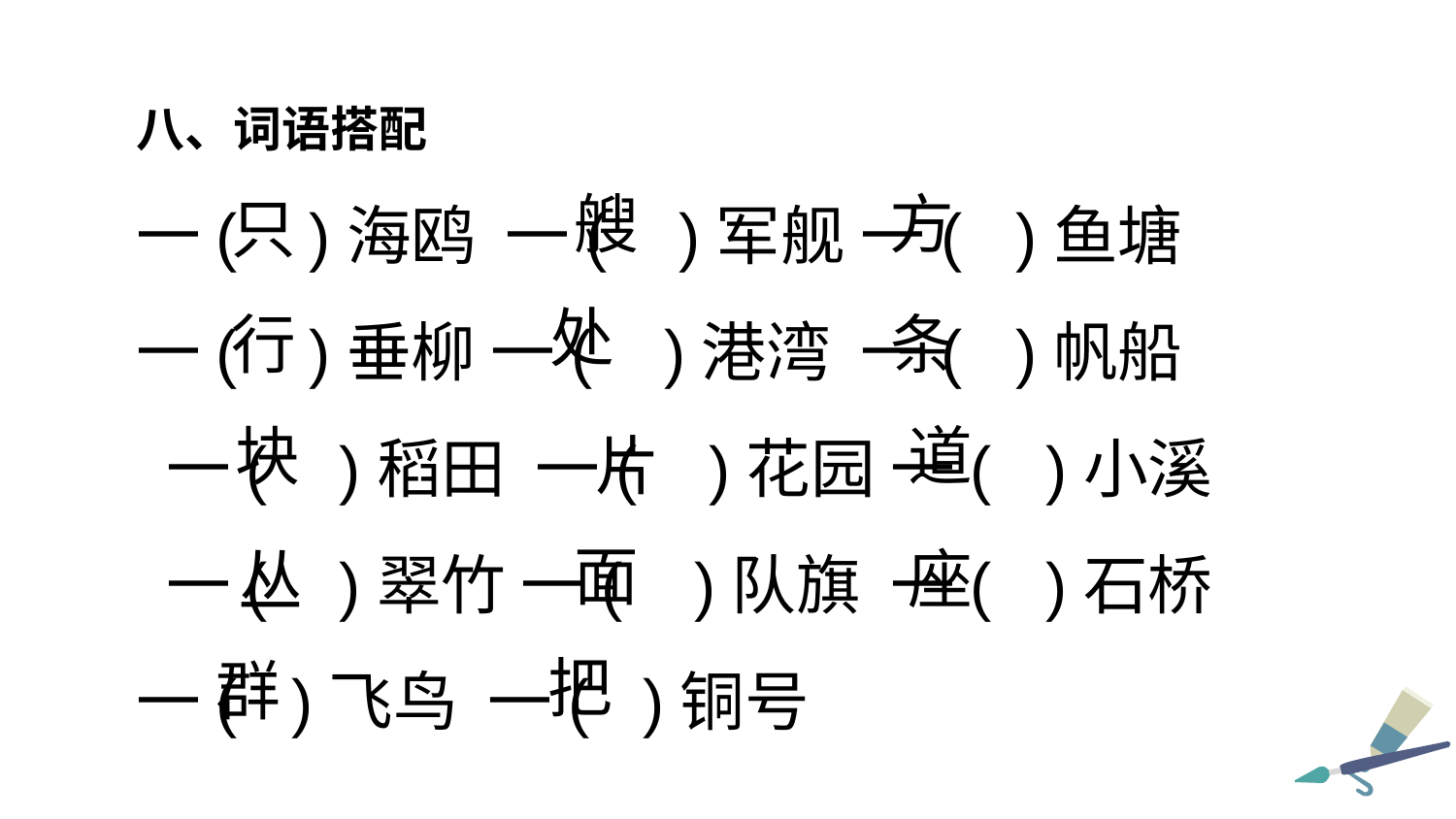

八、词语搭配
一(    )海鸥  一(    )军舰 一(   )鱼塘
一(    )垂柳 一(    )港湾  一(   )帆船
 一(    )稻田  一(    )花园 一(   )小溪
 一(    )翠竹 一(    )队旗  一(   )石桥
一(   )飞鸟  一(   )铜号
艘
方
只
处
行
条
块
道
片
面
座
丛
把
群